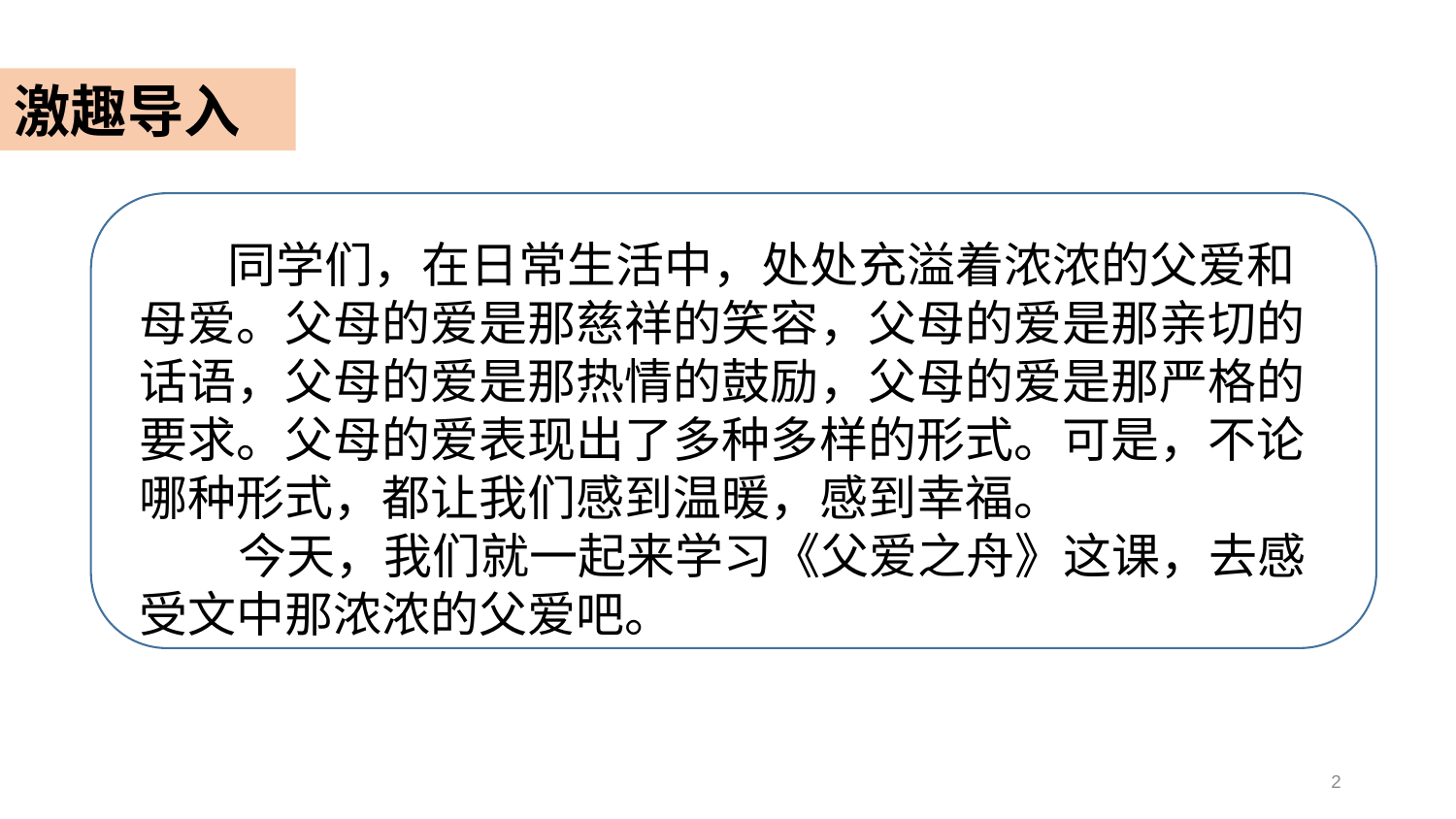

激趣导入

       同学们，在日常生活中，处处充溢着浓浓的父爱和母爱。父母的爱是那慈祥的笑容，父母的爱是那亲切的话语，父母的爱是那热情的鼓励，父母的爱是那严格的要求。父母的爱表现出了多种多样的形式。可是，不论哪种形式，都让我们感到温暖，感到幸福。
        今天，我们就一起来学习《父爱之舟》这课，去感受文中那浓浓的父爱吧。
2